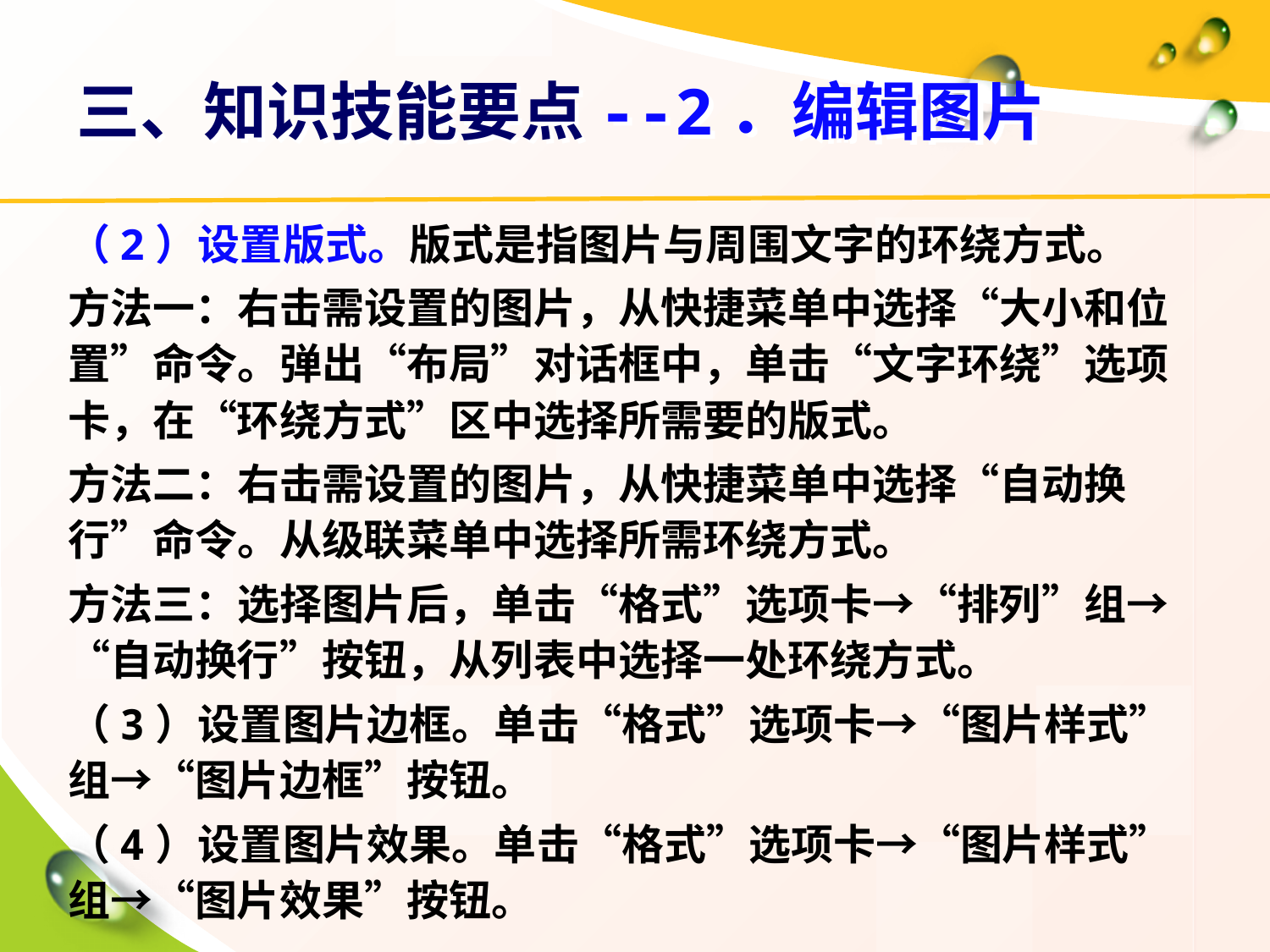

# 三、知识技能要点--2．编辑图片
（2）设置版式。版式是指图片与周围文字的环绕方式。
方法一：右击需设置的图片，从快捷菜单中选择“大小和位置”命令。弹出“布局”对话框中，单击“文字环绕”选项卡，在“环绕方式”区中选择所需要的版式。
方法二：右击需设置的图片，从快捷菜单中选择“自动换行”命令。从级联菜单中选择所需环绕方式。
方法三：选择图片后，单击“格式”选项卡→“排列”组→“自动换行”按钮，从列表中选择一处环绕方式。
（3）设置图片边框。单击“格式”选项卡→“图片样式”组→“图片边框”按钮。
（4）设置图片效果。单击“格式”选项卡→“图片样式”组→“图片效果”按钮。